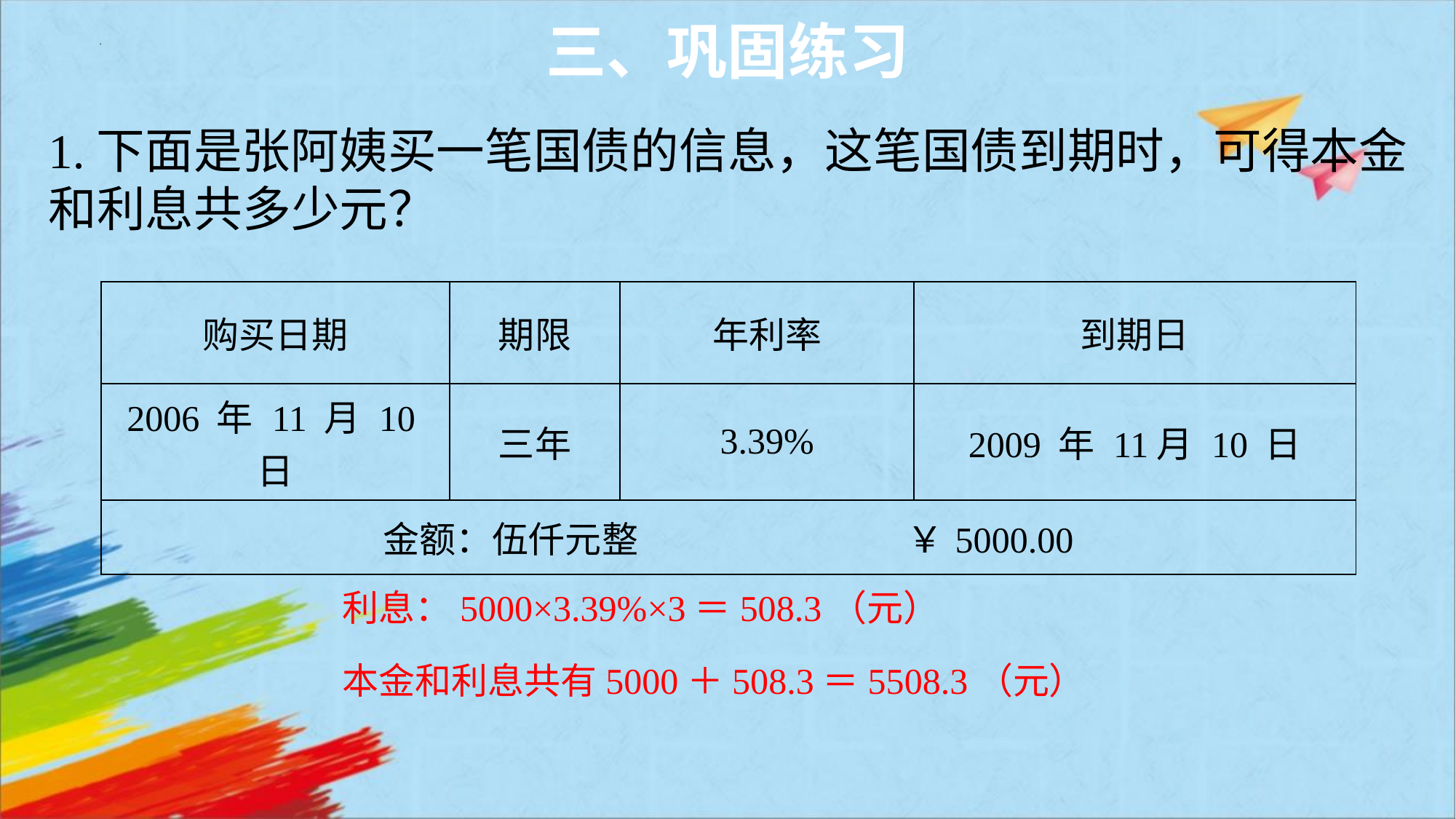

三、巩固练习
1.下面是张阿姨买一笔国债的信息，这笔国债到期时，可得本金
和利息共多少元？
| 购买日期 | 期限 | 年利率 | 到期日 |
| --- | --- | --- | --- |
| 2006 年 11 月 10日 | 三年 | 3.39% | 2009 年 11月 10 日 |
| 金额：伍仟元整 ￥5000.00 |  |  |  |
利息：5000×3.39%×3＝508.3（元）
本金和利息共有5000＋508.3＝5508.3（元）